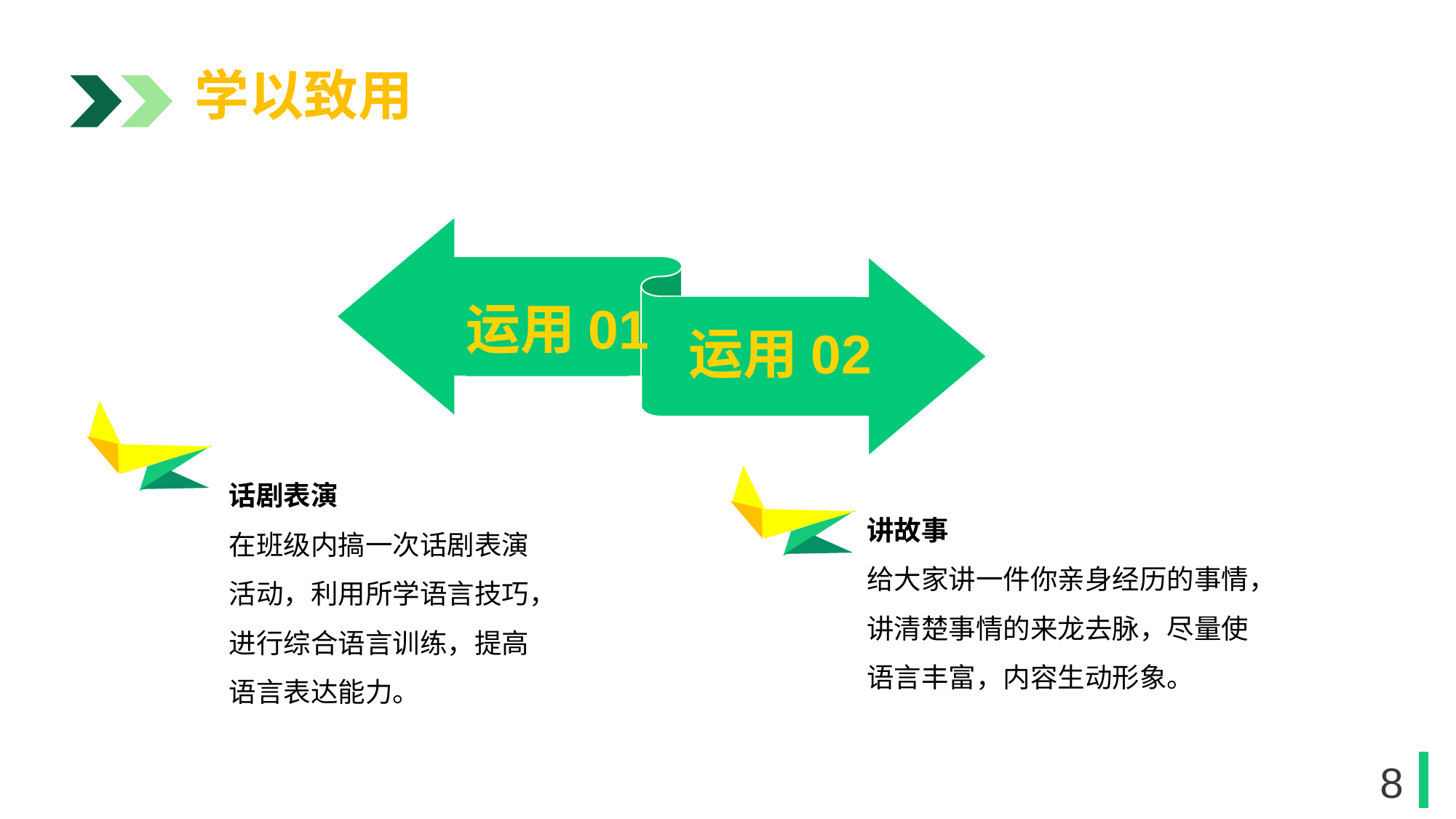

学以致用

运用01
运用02
1

话剧表演
在班级内搞一次话剧表演活动，利用所学语言技巧，进行综合语言训练，提高语言表达能力。
讲故事
给大家讲一件你亲身经历的事情，讲清楚事情的来龙去脉，尽量使语言丰富，内容生动形象。
1
8